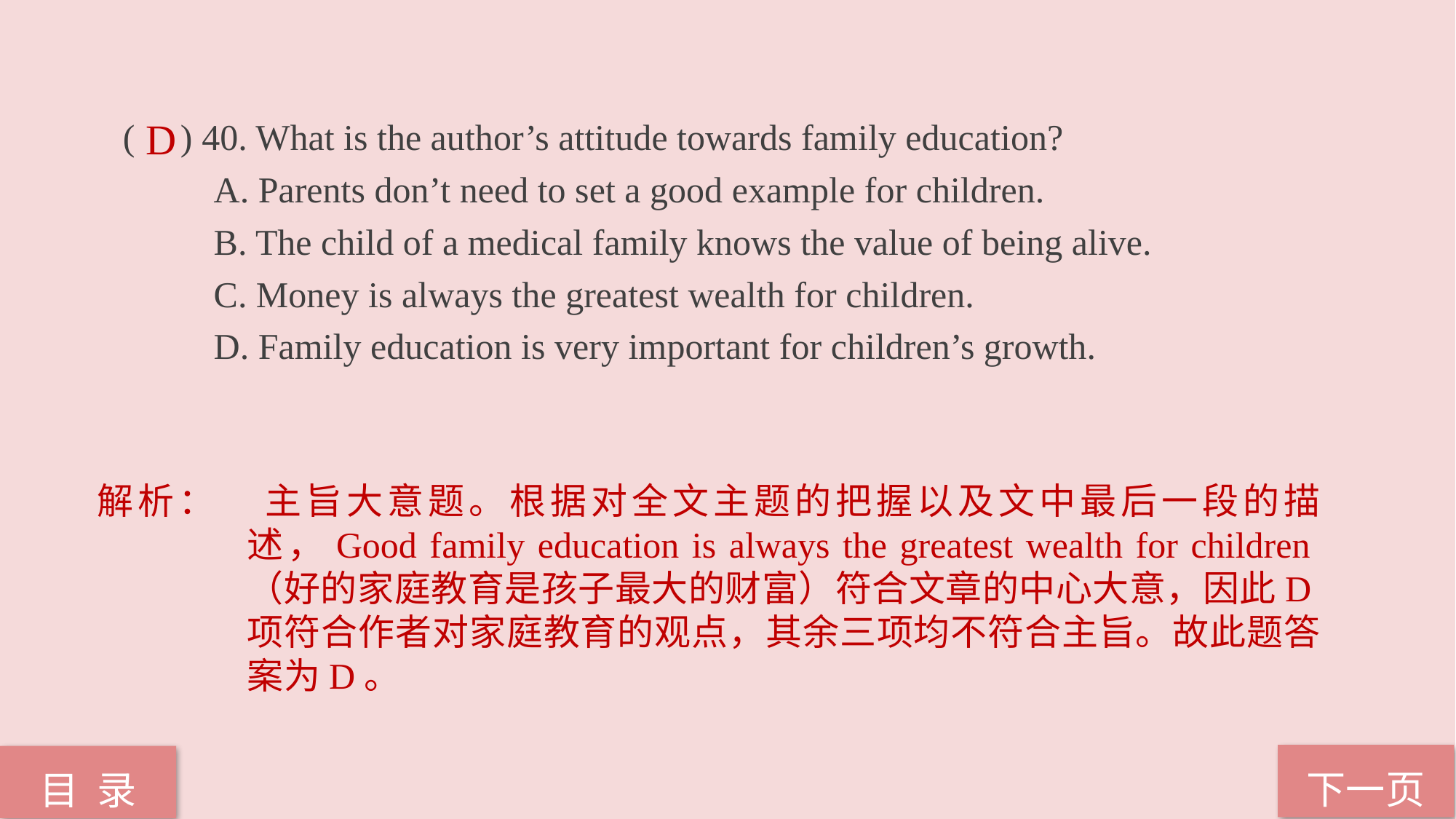

(     ) 40. What is the author’s attitude towards family education?
          A. Parents don’t need to set a good example for children.
          B. The child of a medical family knows the value of being alive.
          C. Money is always the greatest wealth for children.
          D. Family education is very important for children’s growth.
D
解析：	主旨大意题。根据对全文主题的把握以及文中最后一段的描述，Good family education is always the greatest wealth for children（好的家庭教育是孩子最大的财富）符合文章的中心大意，因此D项符合作者对家庭教育的观点，其余三项均不符合主旨。故此题答案为D。